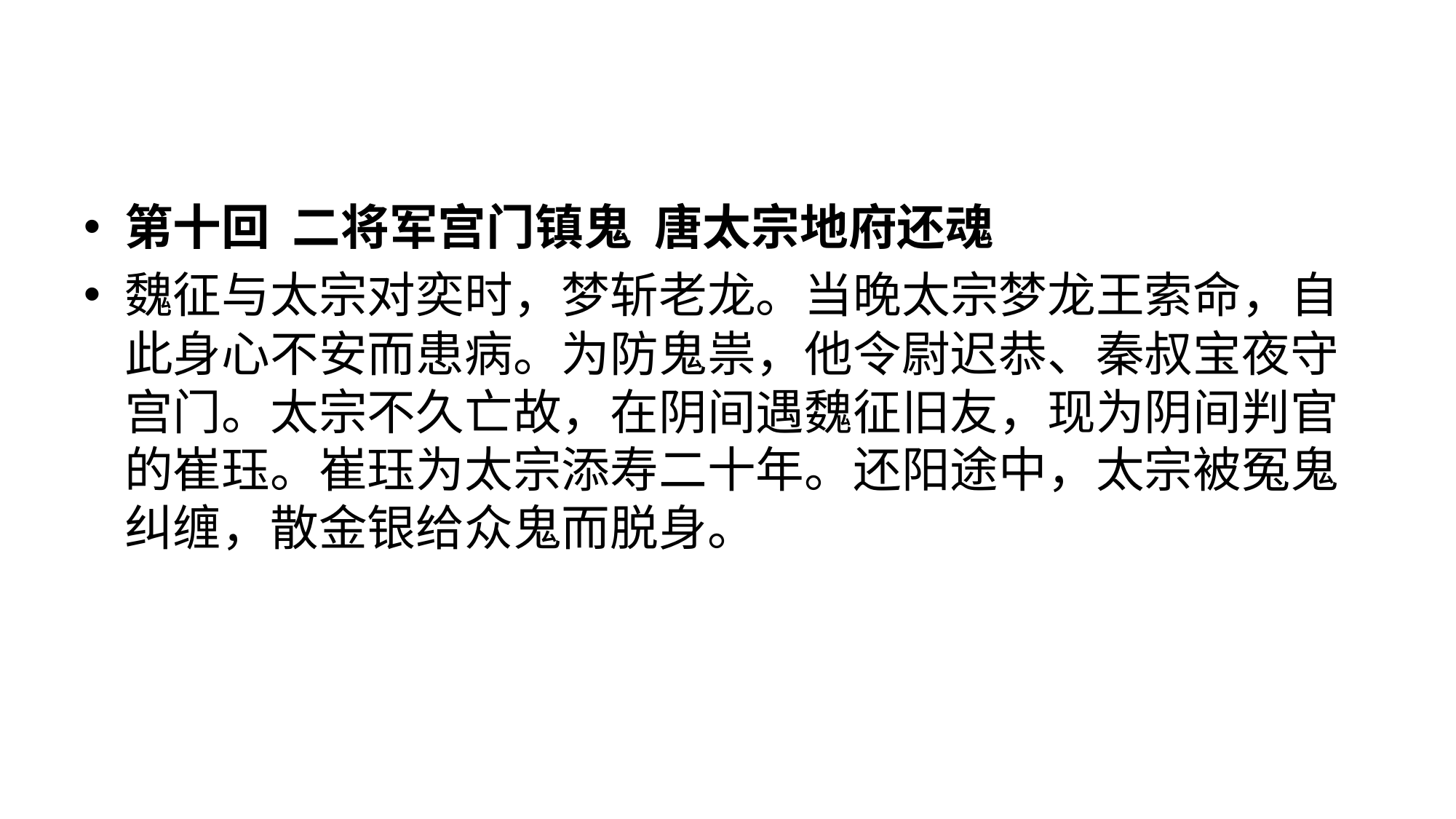

#
第十回  二将军宫门镇鬼  唐太宗地府还魂
魏征与太宗对奕时，梦斩老龙。当晚太宗梦龙王索命，自此身心不安而患病。为防鬼祟，他令尉迟恭、秦叔宝夜守宫门。太宗不久亡故，在阴间遇魏征旧友，现为阴间判官的崔珏。崔珏为太宗添寿二十年。还阳途中，太宗被冤鬼纠缠，散金银给众鬼而脱身。